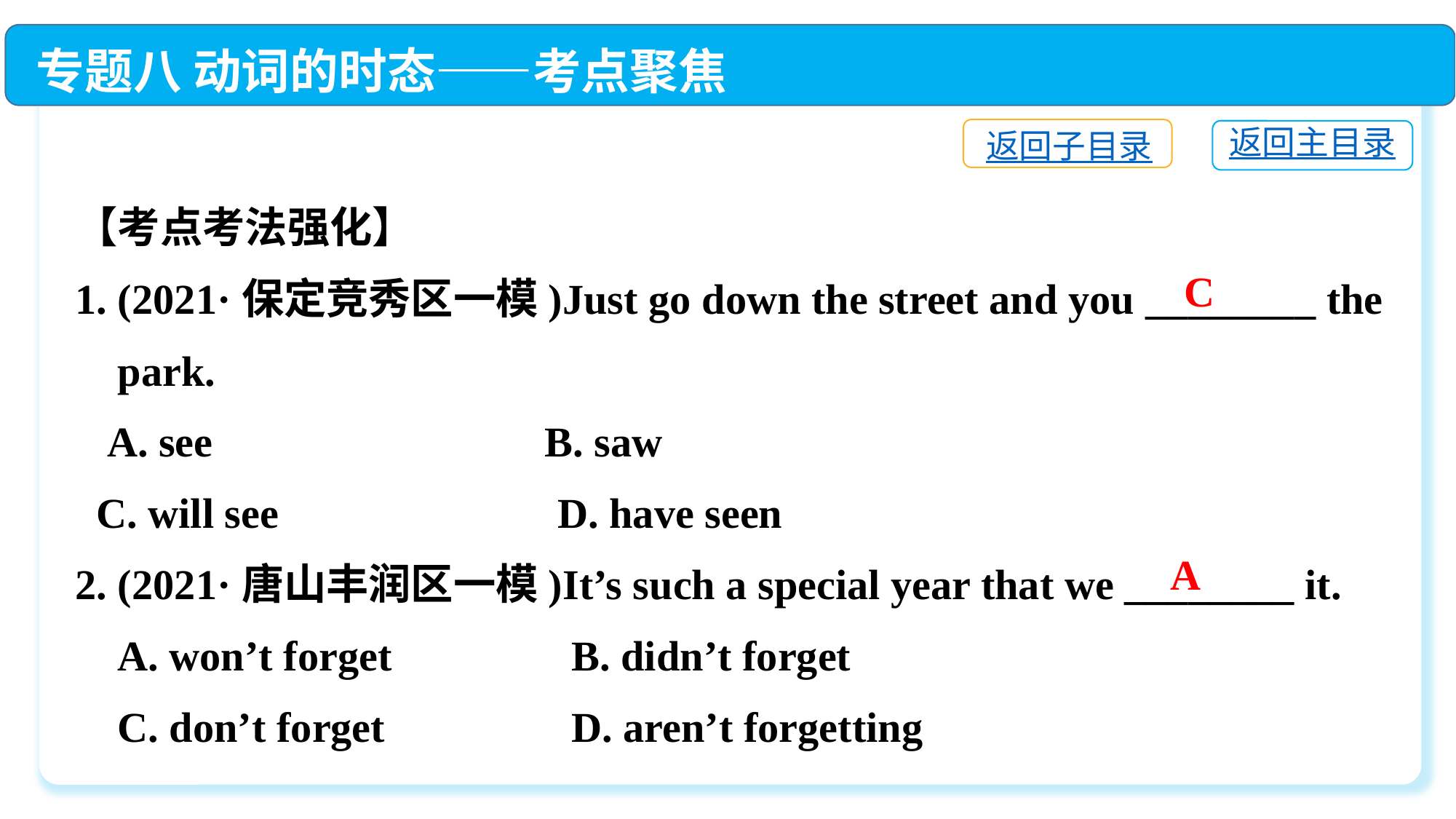

专题八 动词的时态——考点聚焦

返回子目录
返回主目录
【考点考法强化】
1. (2021·保定竞秀区一模)Just go down the street and you ________ the
    park.
   A. see　 	                         B. saw
  C. will see　 	               D. have seen
2. (2021·唐山丰润区一模)It’s such a special year that we ________ it.
    A. won’t forget	                B. didn’t forget
    C. don’t forget	                D. aren’t forgetting

C
A